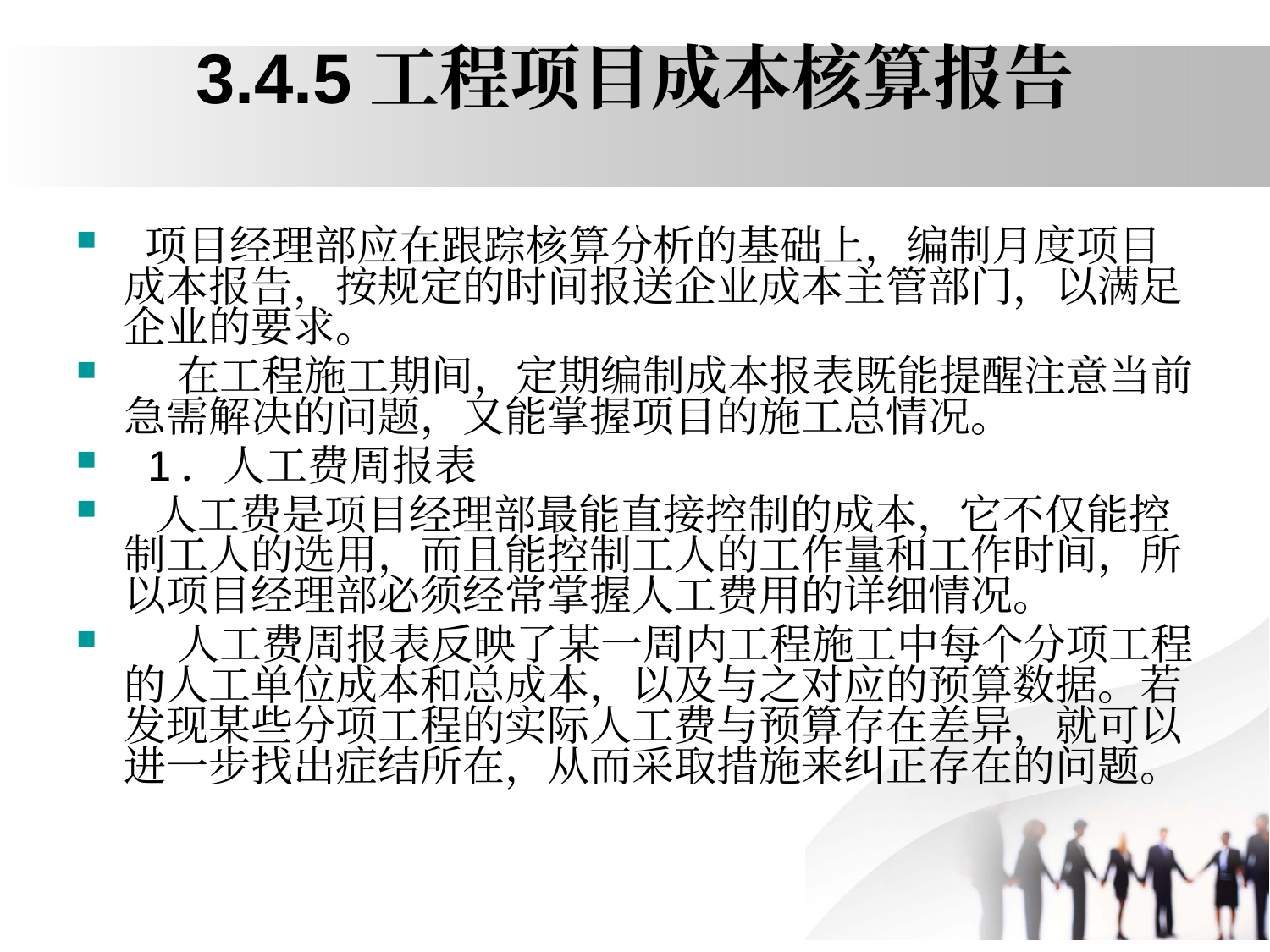

# 3.4.5工程项目成本核算报告
 项目经理部应在跟踪核算分析的基础上，编制月度项目成本报告，按规定的时间报送企业成本主管部门，以满足企业的要求。
    在工程施工期间，定期编制成本报表既能提醒注意当前急需解决的问题，又能掌握项目的施工总情况。
  1．人工费周报表
  人工费是项目经理部最能直接控制的成本，它不仅能控制工人的选用，而且能控制工人的工作量和工作时间，所以项目经理部必须经常掌握人工费用的详细情况。
    人工费周报表反映了某一周内工程施工中每个分项工程的人工单位成本和总成本，以及与之对应的预算数据。若发现某些分项工程的实际人工费与预算存在差异，就可以进一步找出症结所在，从而采取措施来纠正存在的问题。